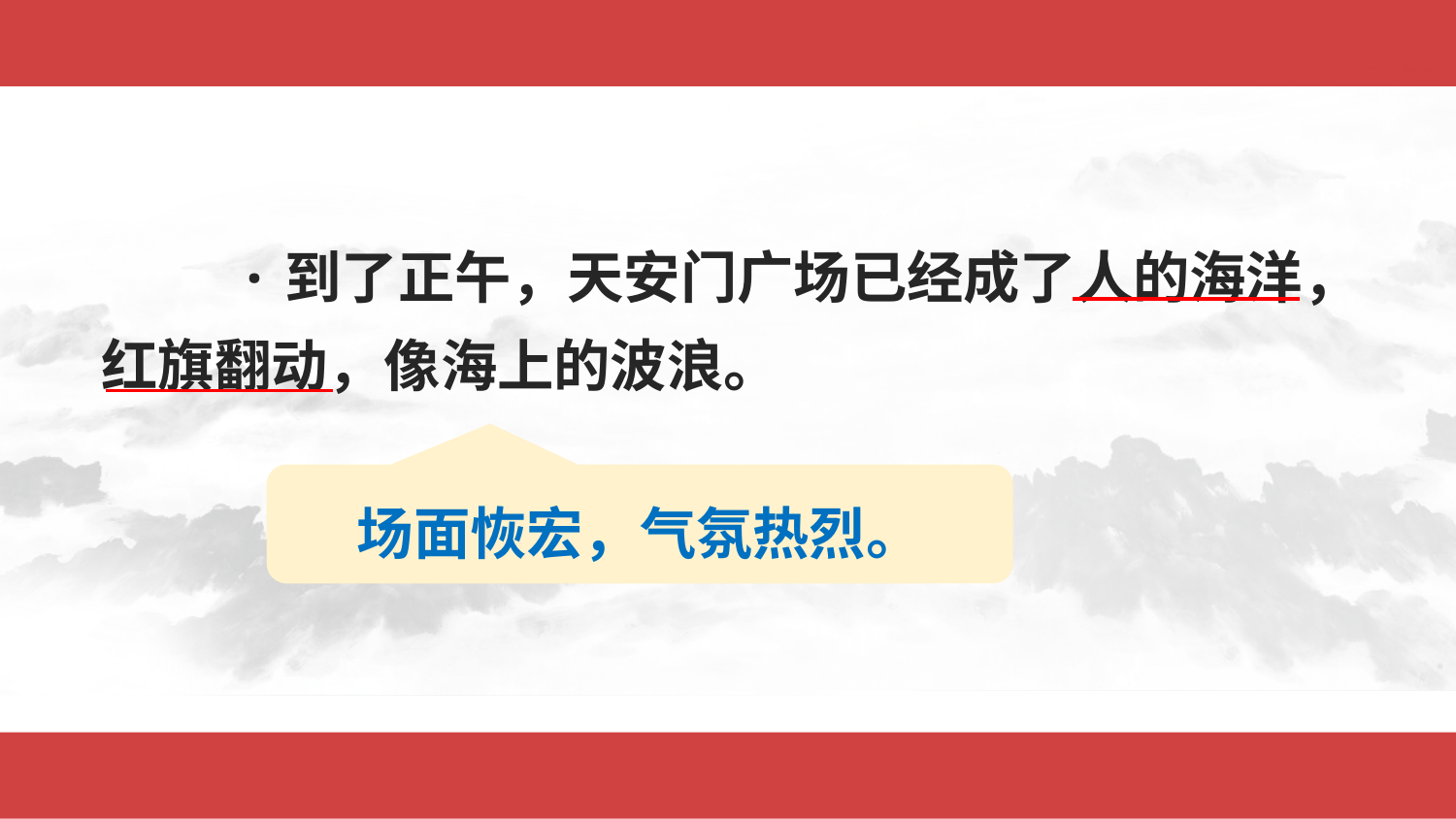

·到了正午，天安门广场已经成了人的海洋，红旗翻动，像海上的波浪。

场面恢宏，气氛热烈。